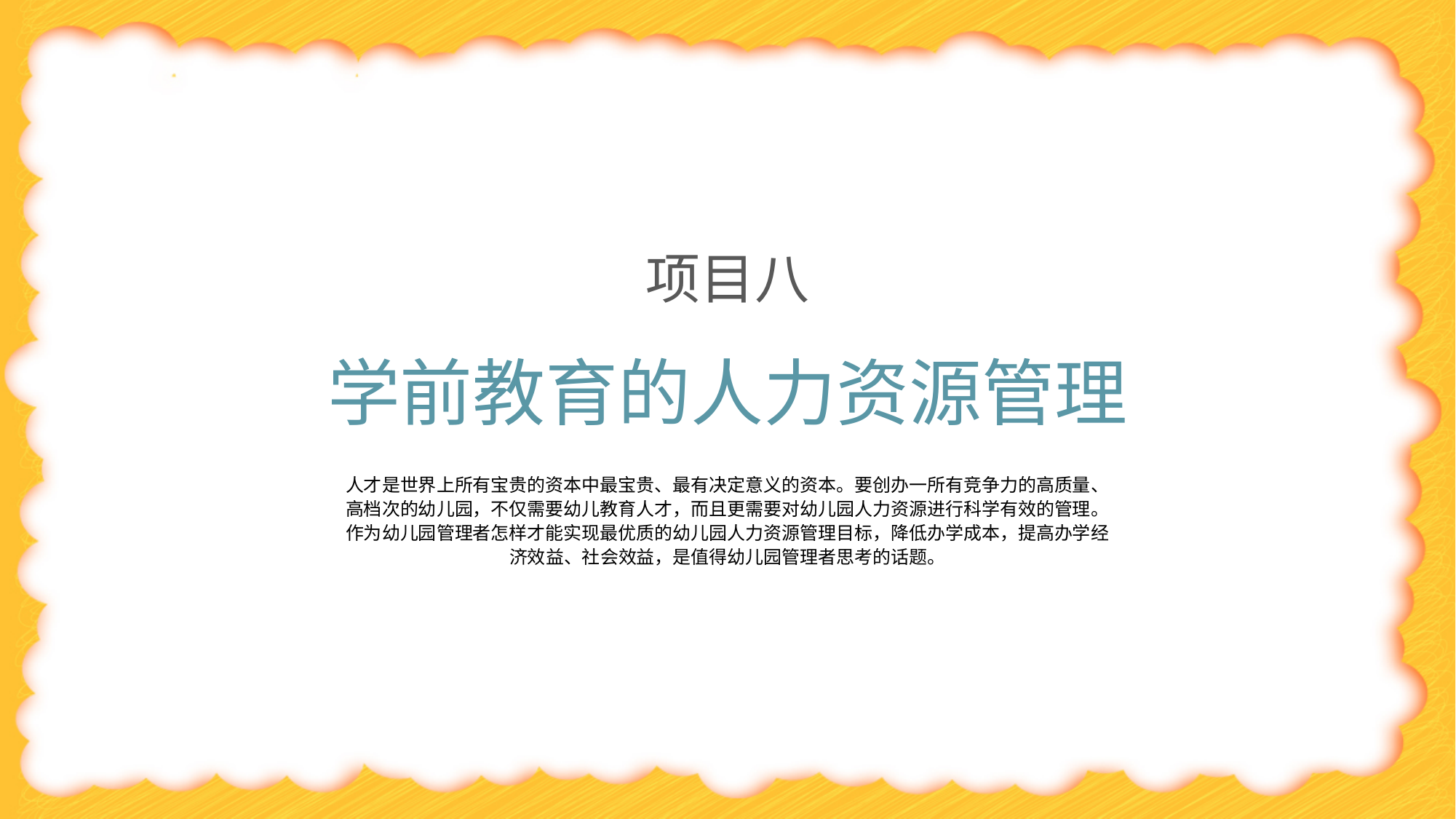

项目八
学前教育的人力资源管理
人才是世界上所有宝贵的资本中最宝贵、最有决定意义的资本。要创办一所有竞争力的高质量、高档次的幼儿园，不仅需要幼儿教育人才，而且更需要对幼儿园人力资源进行科学有效的管理。作为幼儿园管理者怎样才能实现最优质的幼儿园人力资源管理目标，降低办学成本，提高办学经济效益、社会效益，是值得幼儿园管理者思考的话题。